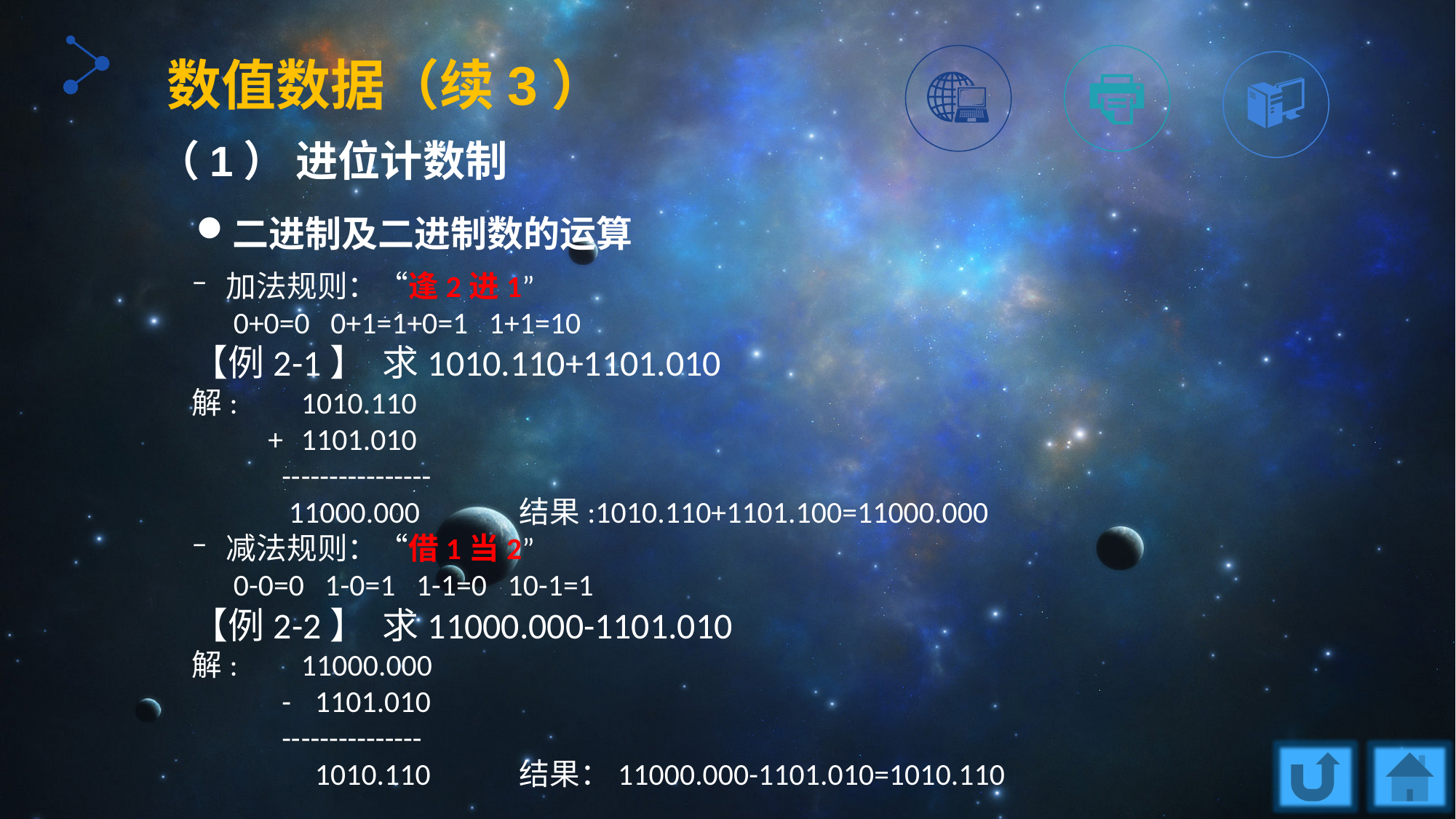

数值数据（续3）

（1） 进位计数制
二进制及二进制数的运算
加法规则：“逢2进1”
      0+0=0   0+1=1+0=1   1+1=10
【例2-1】  求1010.110+1101.010
解: 	1010.110
           +	1101.010
             --	--------------
              11000.000	结果:1010.110+1101.100=11000.000
减法规则：“借1当2”
      0-0=0   1-0=1   1-1=0   10-1=1
【例2-2】  求11000.000-1101.010
解: 	11000.000
             -	  1101.010
             --	-------------
         	  1010.110	结果：11000.000-1101.010=1010.110

一个数的实际值为各位上的实际值总和